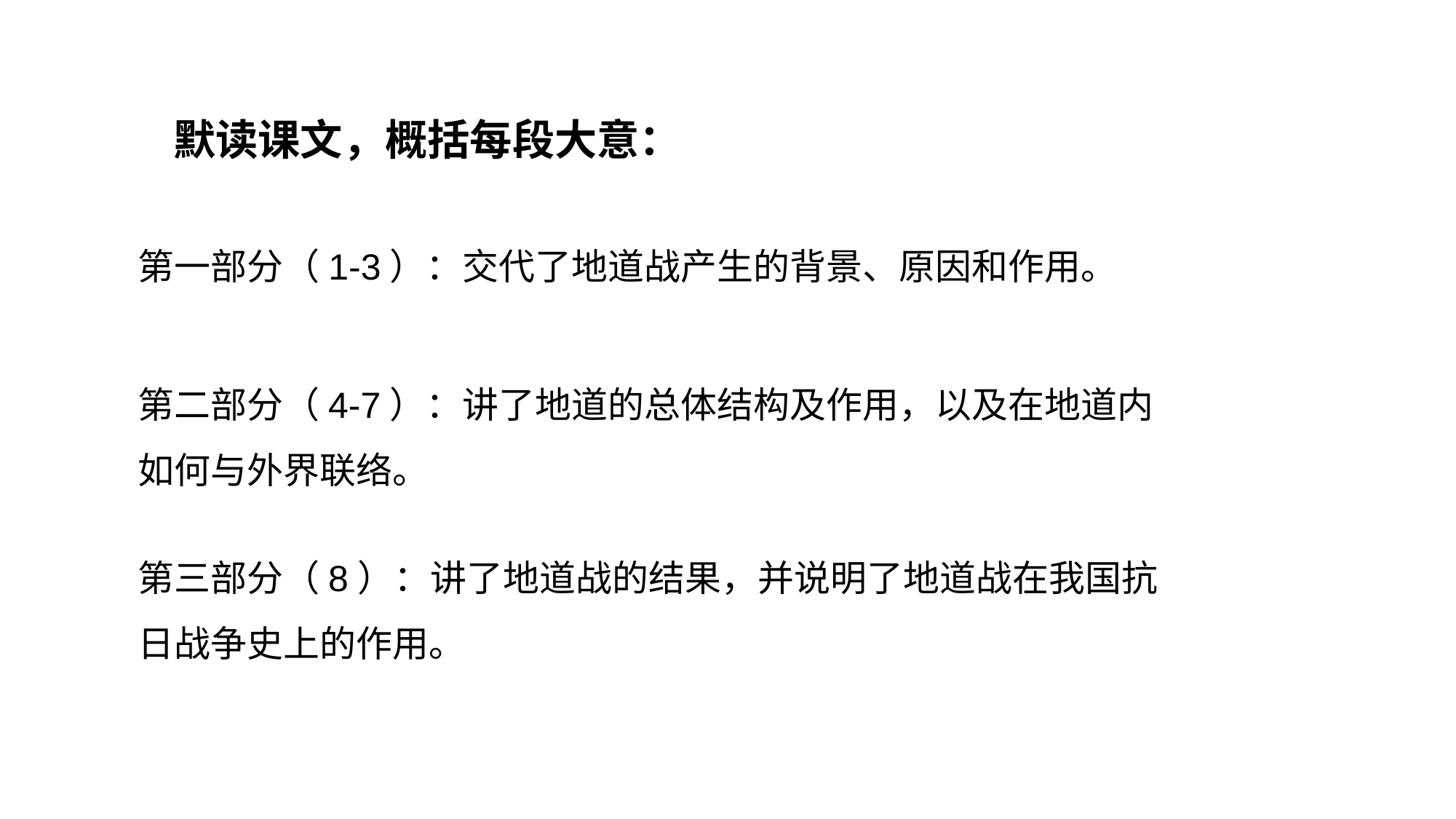

默读课文，概括每段大意：
第一部分（1-3）：交代了地道战产生的背景、原因和作用。
第二部分（4-7）：讲了地道的总体结构及作用，以及在地道内如何与外界联络。
第三部分（8）：讲了地道战的结果，并说明了地道战在我国抗日战争史上的作用。